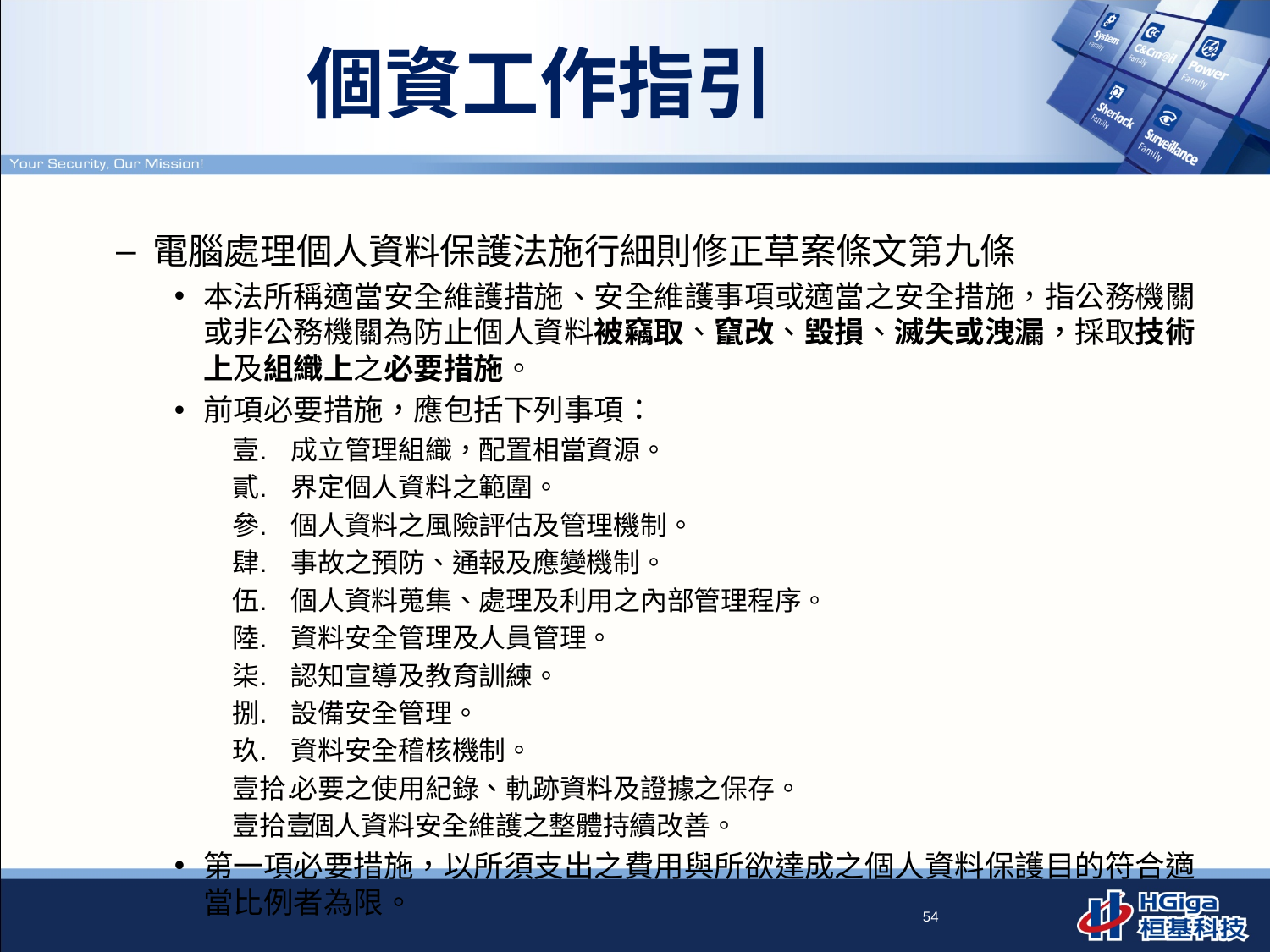

# 個資工作指引
電腦處理個人資料保護法施行細則修正草案條文第九條
本法所稱適當安全維護措施、安全維護事項或適當之安全措施，指公務機關或非公務機關為防止個人資料被竊取、竄改、毀損、滅失或洩漏，採取技術上及組織上之必要措施。
前項必要措施，應包括下列事項：
成立管理組織，配置相當資源。
界定個人資料之範圍。
個人資料之風險評估及管理機制。
事故之預防、通報及應變機制。
個人資料蒐集、處理及利用之內部管理程序。
資料安全管理及人員管理。
認知宣導及教育訓練。
設備安全管理。
資料安全稽核機制。
必要之使用紀錄、軌跡資料及證據之保存。
個人資料安全維護之整體持續改善。
第一項必要措施，以所須支出之費用與所欲達成之個人資料保護目的符合適當比例者為限。
54